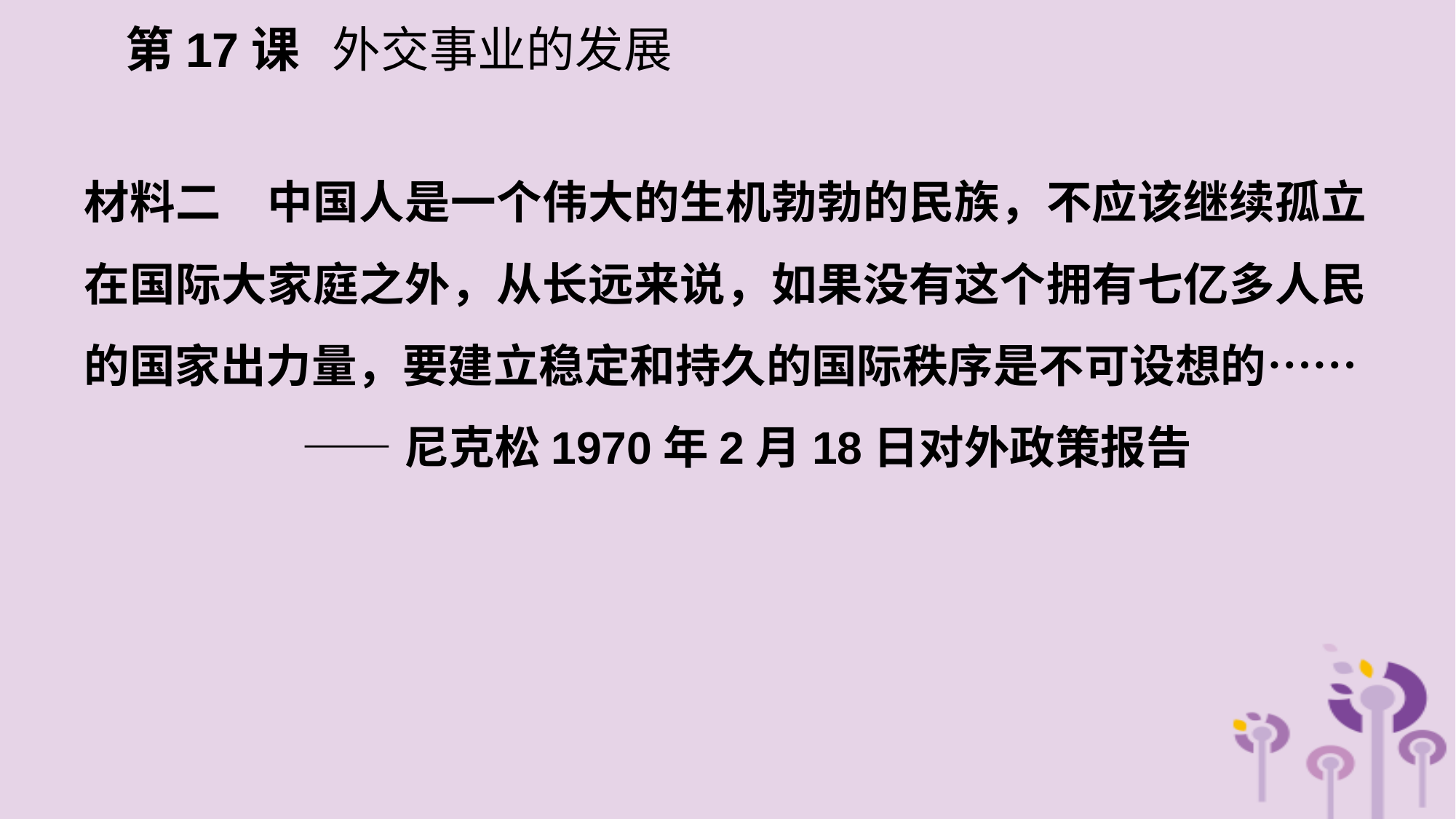

第17课   外交事业的发展
材料二　中国人是一个伟大的生机勃勃的民族，不应该继续孤立在国际大家庭之外，从长远来说，如果没有这个拥有七亿多人民的国家出力量，要建立稳定和持久的国际秩序是不可设想的……
                     ——尼克松1970年2月18日对外政策报告